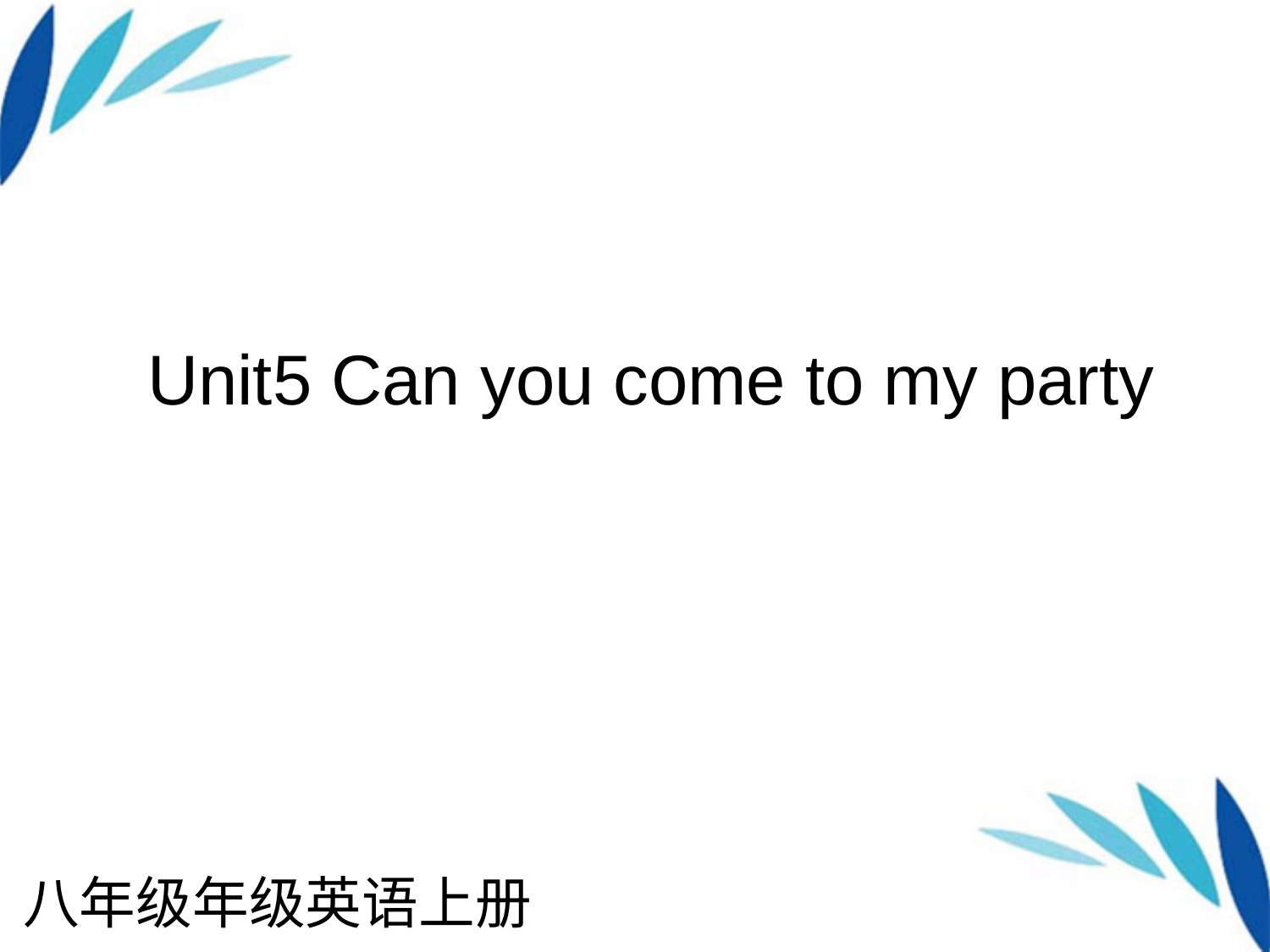

Unit5 Can you come to my party
八年级年级英语上册